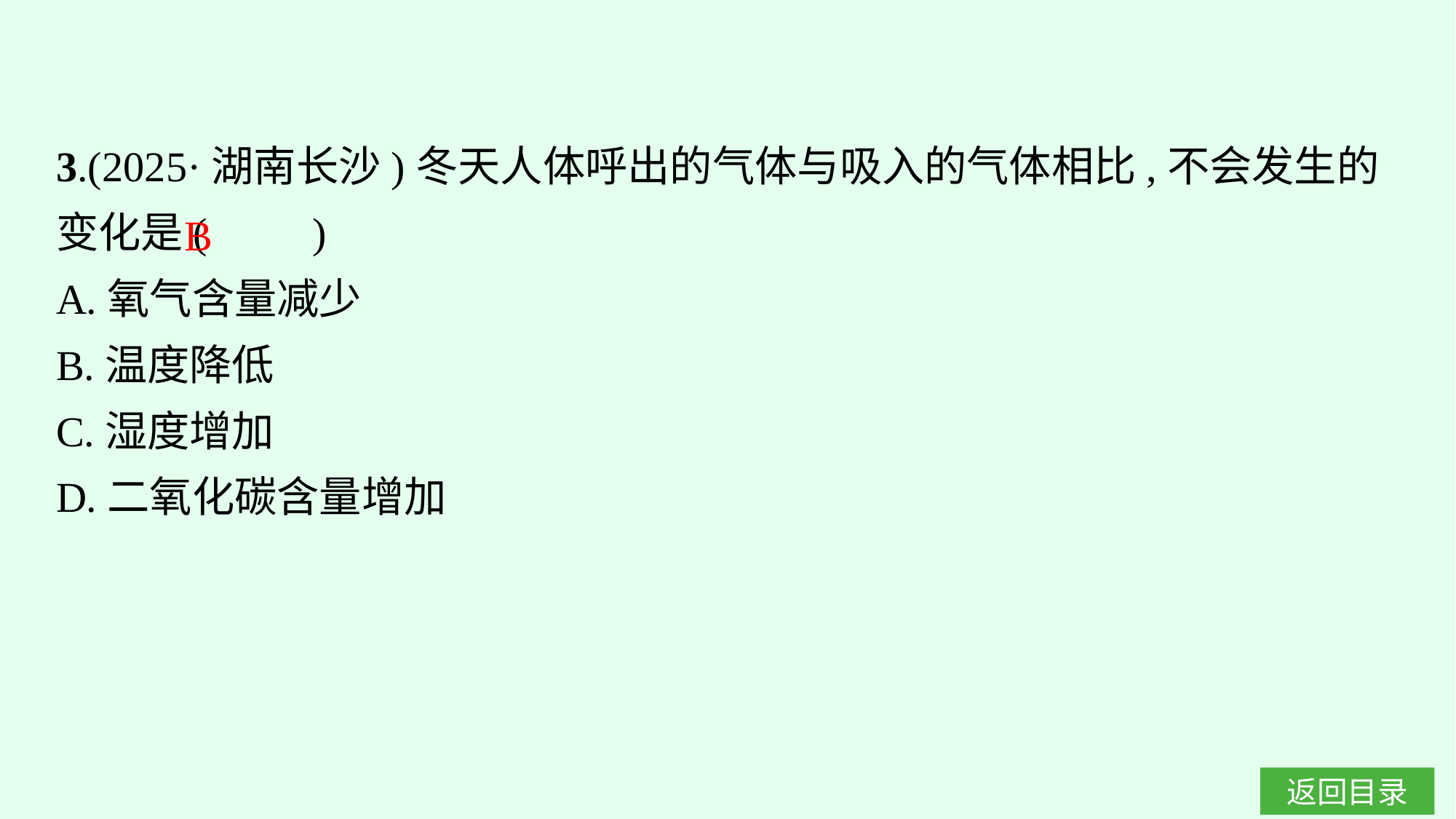

3.(2025·湖南长沙)冬天人体呼出的气体与吸入的气体相比,不会发生的变化是(　　)
A.氧气含量减少
B.温度降低
C.湿度增加
D.二氧化碳含量增加
B